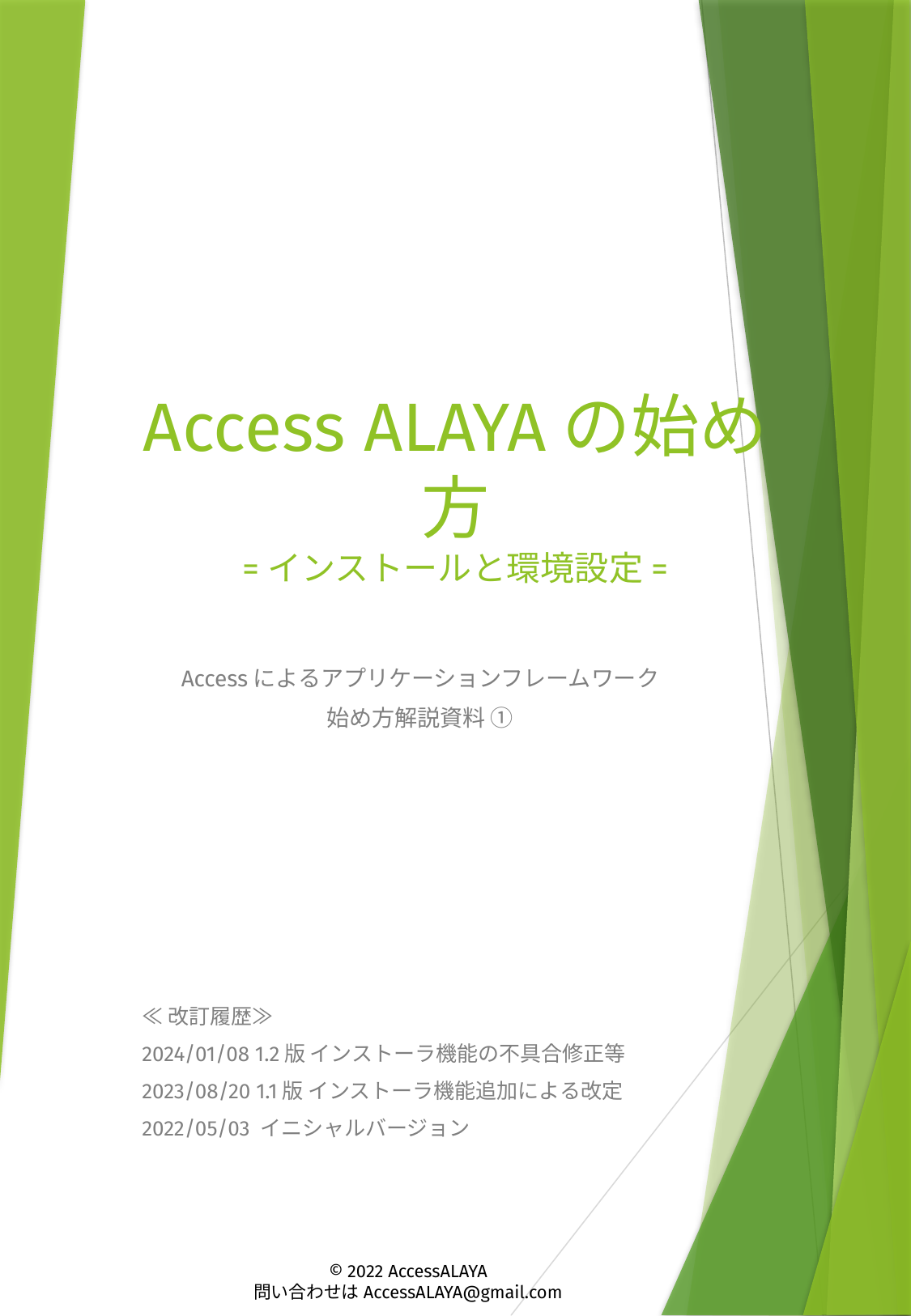

# Access ALAYAの始め方 =インストールと環境設定=
Accessによるアプリケーションフレームワーク
始め方解説資料 ①
≪改訂履歴≫
2024/01/08 1.2版 インストーラ機能の不具合修正等
2023/08/20 1.1版 インストーラ機能追加による改定
2022/05/03 イニシャルバージョン
© 2022 AccessALAYA
問い合わせはAccessALAYA@gmail.com